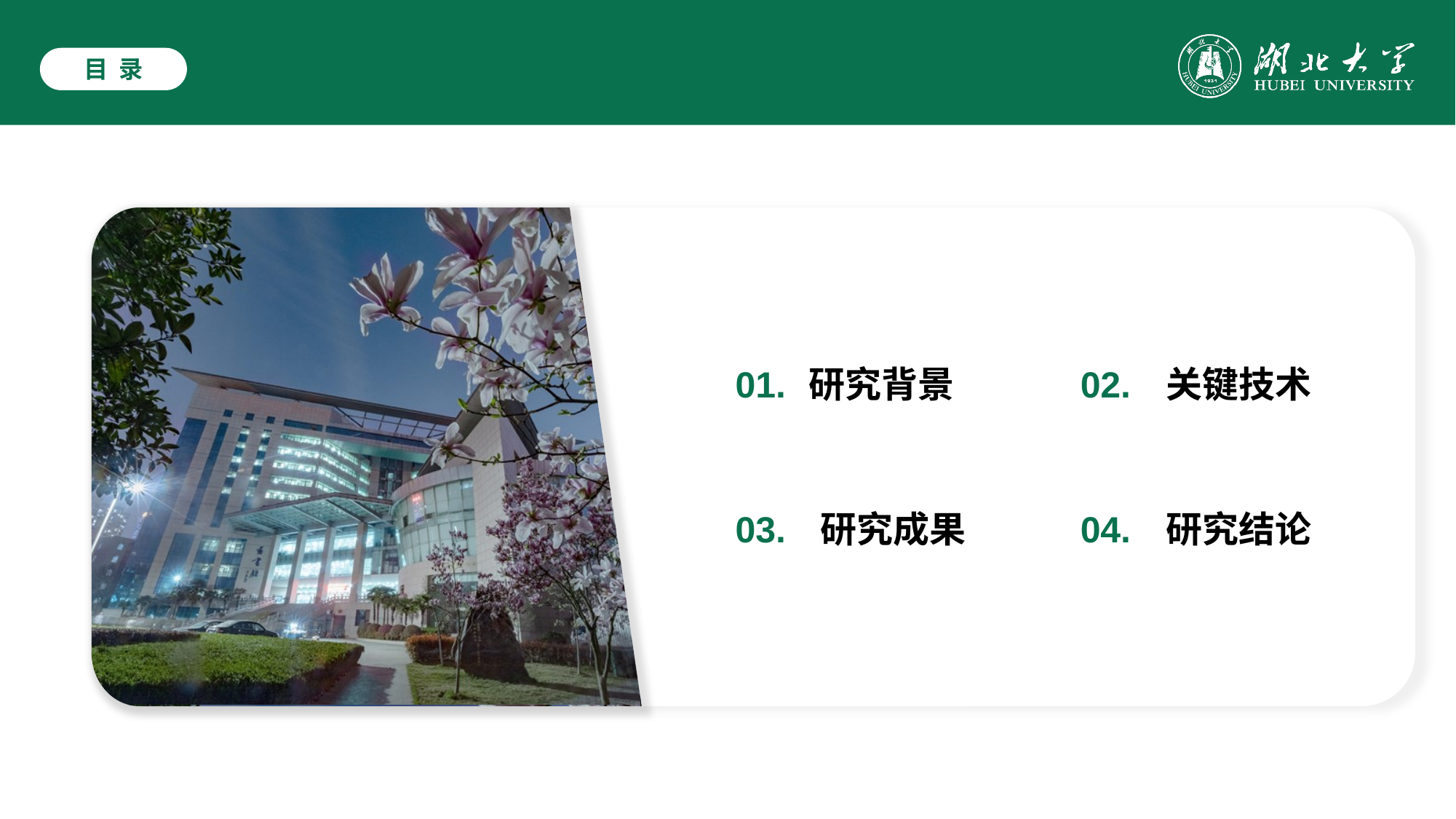

目  录

01.
研究背景
02.
关键技术
03.
研究成果
04.
研究结论